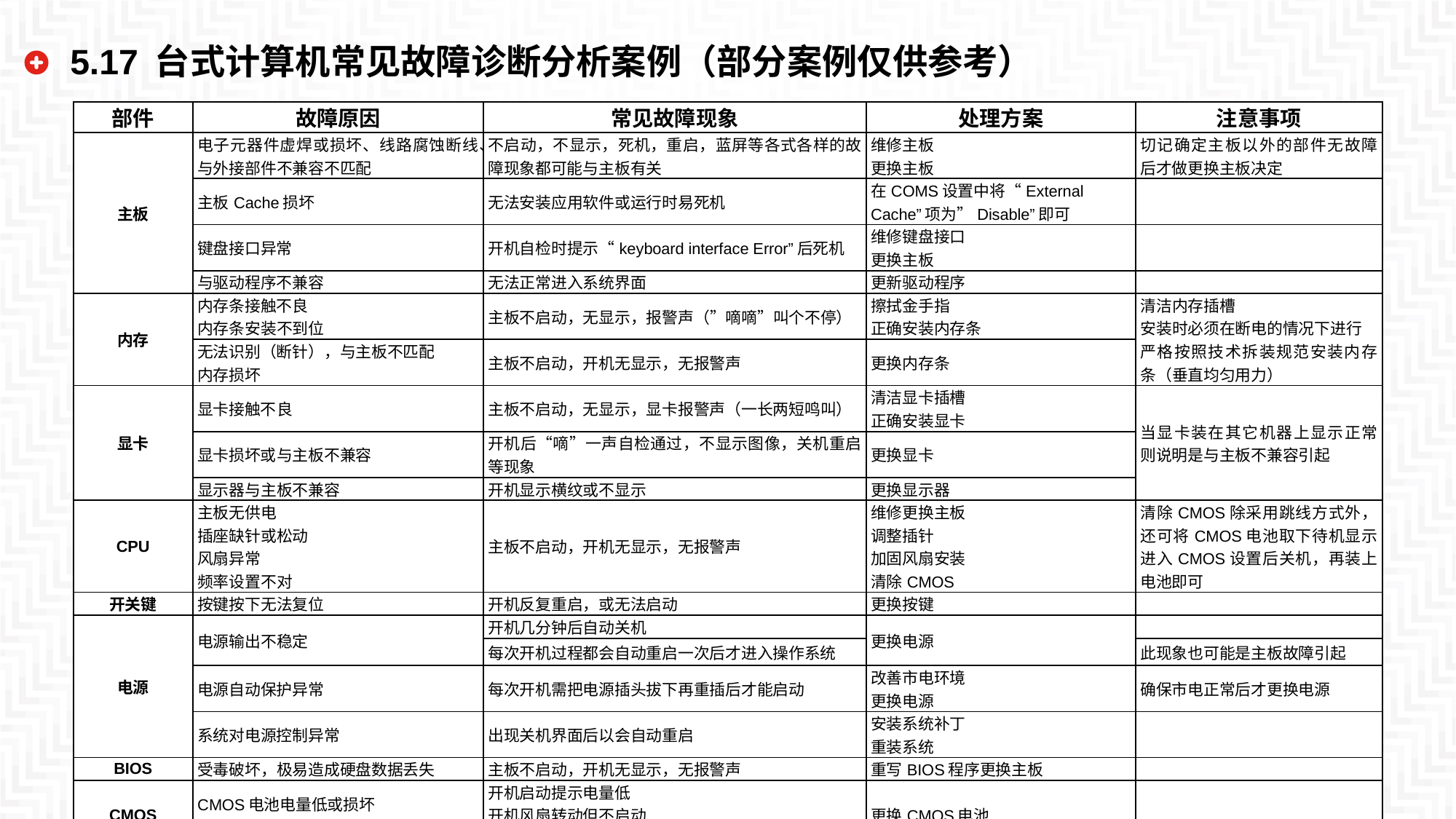

5.17 台式计算机常见故障诊断分析案例（部分案例仅供参考）
| 部件 | 故障原因 | 常见故障现象 | 处理方案 | 注意事项 |
| --- | --- | --- | --- | --- |
| 主板 | 电子元器件虚焊或损坏、线路腐蚀断线、与外接部件不兼容不匹配 | 不启动，不显示，死机，重启，蓝屏等各式各样的故障现象都可能与主板有关 | 维修主板 更换主板 | 切记确定主板以外的部件无故障后才做更换主板决定 |
|  | 主板Cache损坏 | 无法安装应用软件或运行时易死机 | 在COMS设置中将“External Cache”项为”Disable”即可 |  |
|  | 键盘接口异常 | 开机自检时提示“keyboard interface Error”后死机 | 维修键盘接口 更换主板 |  |
|  | 与驱动程序不兼容 | 无法正常进入系统界面 | 更新驱动程序 |  |
| 内存 | 内存条接触不良 内存条安装不到位 | 主板不启动，无显示，报警声（”嘀嘀”叫个不停） | 擦拭金手指 正确安装内存条 | 清洁内存插槽 安装时必须在断电的情况下进行 严格按照技术拆装规范安装内存条（垂直均匀用力） |
|  | 无法识别（断针），与主板不匹配 内存损坏 | 主板不启动，开机无显示，无报警声 | 更换内存条 |  |
| 显卡 | 显卡接触不良 | 主板不启动，无显示，显卡报警声（一长两短鸣叫） | 清洁显卡插槽 正确安装显卡 | 当显卡装在其它机器上显示正常则说明是与主板不兼容引起 |
|  | 显卡损坏或与主板不兼容 | 开机后“嘀”一声自检通过，不显示图像，关机重启等现象 | 更换显卡 |  |
|  | 显示器与主板不兼容 | 开机显示横纹或不显示 | 更换显示器 |  |
| CPU | 主板无供电 插座缺针或松动 风扇异常 频率设置不对 | 主板不启动，开机无显示，无报警声 | 维修更换主板 调整插针 加固风扇安装 清除CMOS | 清除CMOS除采用跳线方式外，还可将CMOS电池取下待机显示进入CMOS设置后关机，再装上电池即可 |
| 开关键 | 按键按下无法复位 | 开机反复重启，或无法启动 | 更换按键 |  |
| 电源 | 电源输出不稳定 | 开机几分钟后自动关机 | 更换电源 |  |
|  |  | 每次开机过程都会自动重启一次后才进入操作系统 |  | 此现象也可能是主板故障引起 |
|  | 电源自动保护异常 | 每次开机需把电源插头拔下再重插后才能启动 | 改善市电环境 更换电源 | 确保市电正常后才更换电源 |
|  | 系统对电源控制异常 | 出现关机界面后以会自动重启 | 安装系统补丁 重装系统 |  |
| BIOS | 受毒破坏，极易造成硬盘数据丢失 | 主板不启动，开机无显示，无报警声 | 重写BIOS程序更换主板 |  |
| CMOS | CMOS电池电量低或损坏 CMOS数据丢失或无法保存 | 开机启动提示电量低 开机风扇转动但不启动 开机启动后易死机 | 更换CMOS电池 |  |
| 温控失常 | 主板温控安装异常或温控感应器损坏 | 风扇狂转，蓝屏不显示 | 正确安装温控线，更换温控感应器 |  |